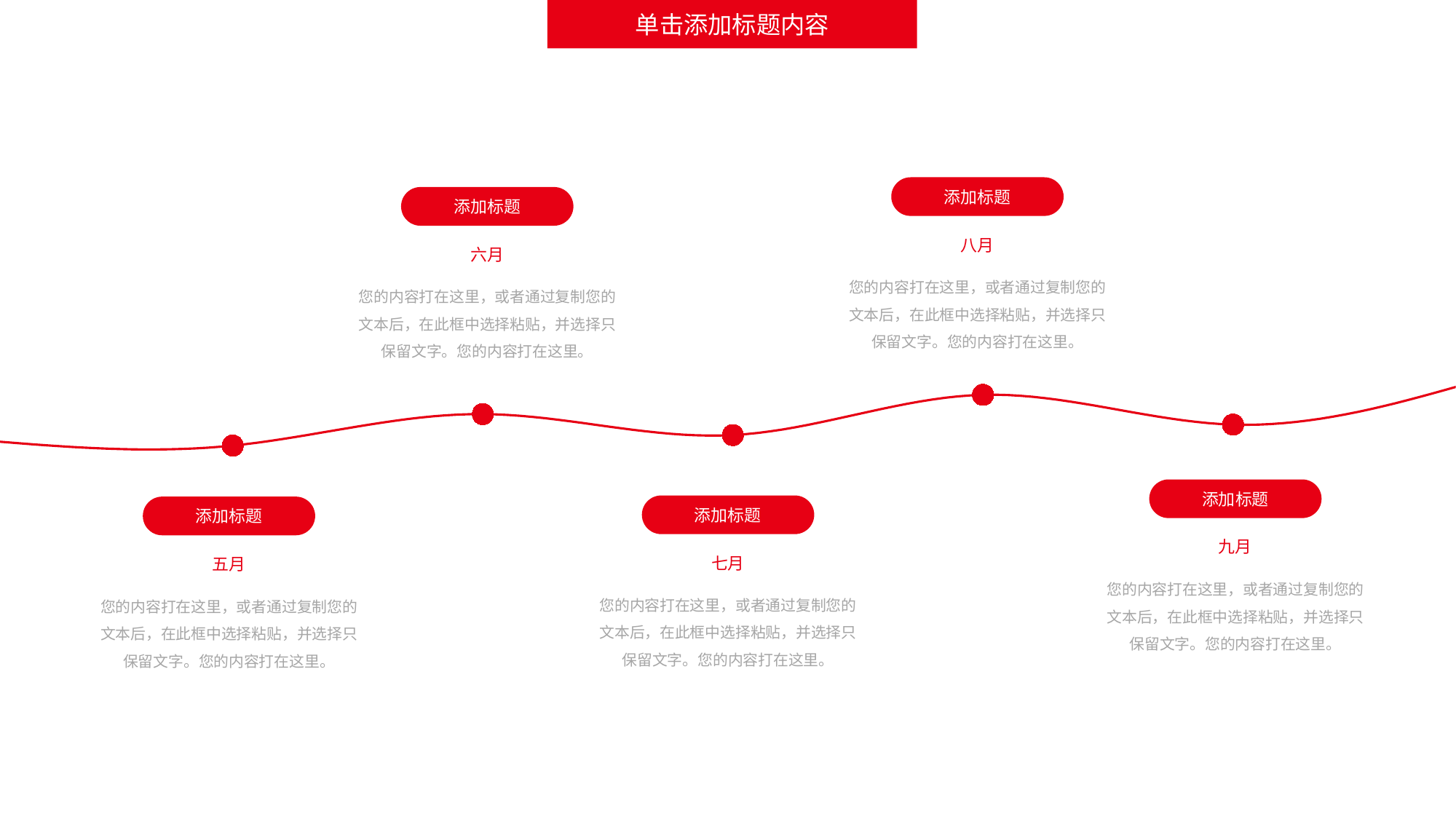

单击添加标题内容
添加标题
添加标题
八月
您的内容打在这里，或者通过复制您的文本后，在此框中选择粘贴，并选择只保留文字。您的内容打在这里。
六月
您的内容打在这里，或者通过复制您的文本后，在此框中选择粘贴，并选择只保留文字。您的内容打在这里。

### Chart

| Category | Region 2 |
|---|---|
| April | 55.0 |
| May | 52.0 |
| June | 70.0 |
| July | 58.0 |
| August | 81.0 |
| September | 64.0 |
| October | 90.0 |
添加标题
添加标题
添加标题
九月
您的内容打在这里，或者通过复制您的文本后，在此框中选择粘贴，并选择只保留文字。您的内容打在这里。

七月
您的内容打在这里，或者通过复制您的文本后，在此框中选择粘贴，并选择只保留文字。您的内容打在这里。

五月
您的内容打在这里，或者通过复制您的文本后，在此框中选择粘贴，并选择只保留文字。您的内容打在这里。